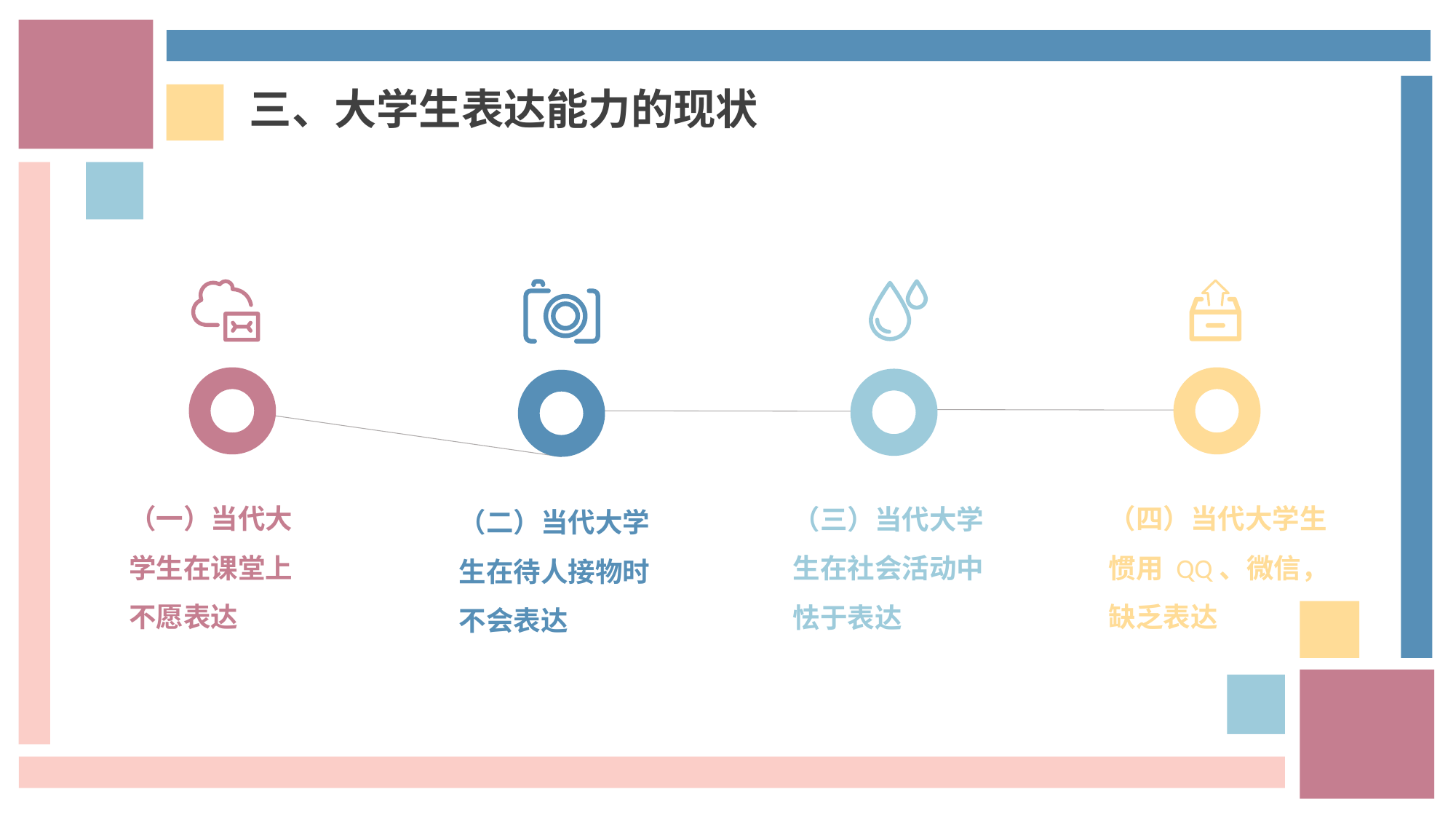

三、大学生表达能力的现状

（一）当代大学生在课堂上不愿表达
（四）当代大学生惯用 QQ、微信，缺乏表达
（三）当代大学生在社会活动中怯于表达
（二）当代大学生在待人接物时不会表达